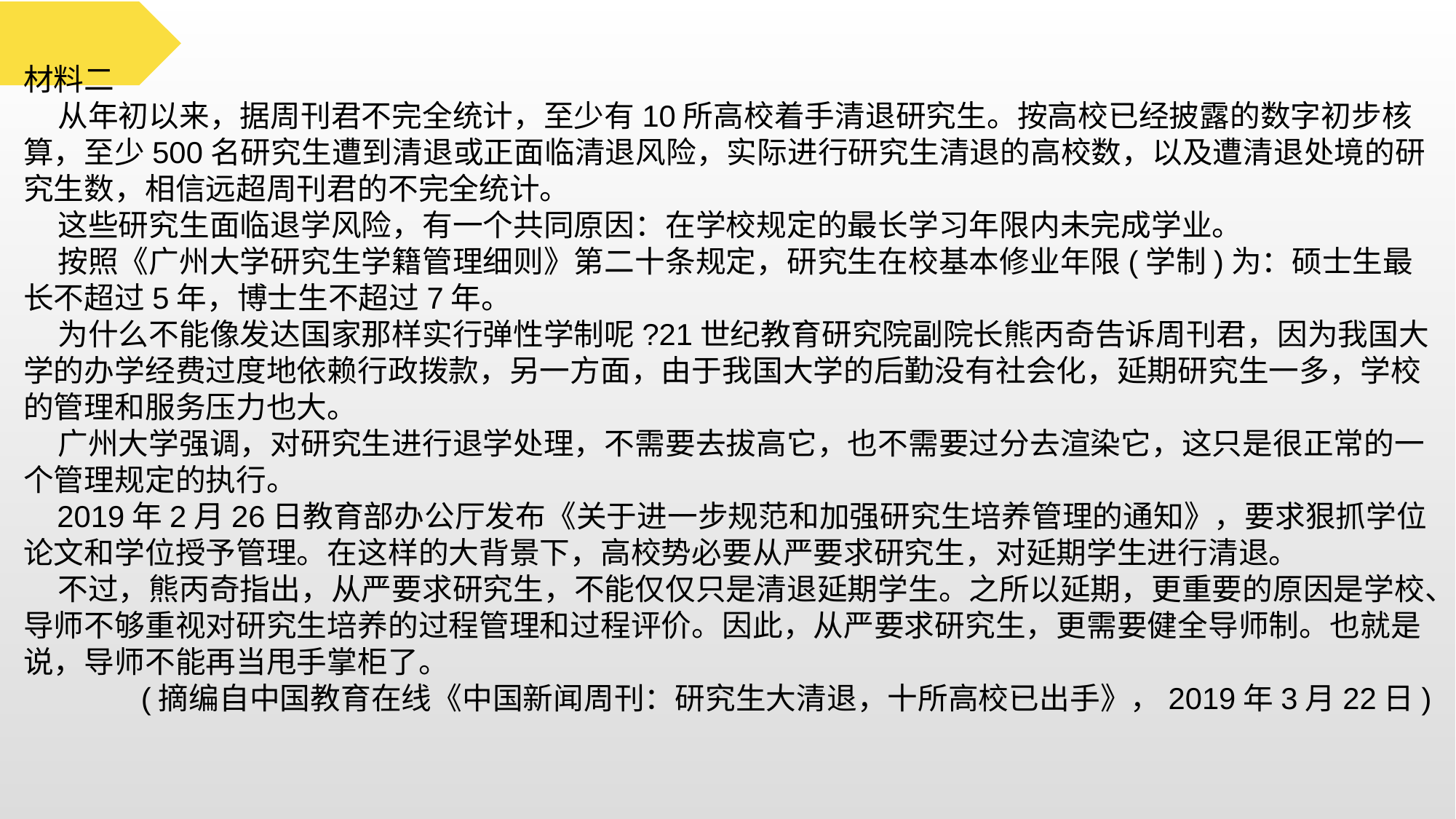

材料二
    从年初以来，据周刊君不完全统计，至少有10所高校着手清退研究生。按高校已经披露的数字初步核算，至少500名研究生遭到清退或正面临清退风险，实际进行研究生清退的高校数，以及遭清退处境的研究生数，相信远超周刊君的不完全统计。
    这些研究生面临退学风险，有一个共同原因：在学校规定的最长学习年限内未完成学业。
    按照《广州大学研究生学籍管理细则》第二十条规定，研究生在校基本修业年限(学制)为：硕士生最长不超过5年，博士生不超过7年。
    为什么不能像发达国家那样实行弹性学制呢?21世纪教育研究院副院长熊丙奇告诉周刊君，因为我国大学的办学经费过度地依赖行政拨款，另一方面，由于我国大学的后勤没有社会化，延期研究生一多，学校的管理和服务压力也大。
    广州大学强调，对研究生进行退学处理，不需要去拔高它，也不需要过分去渲染它，这只是很正常的一个管理规定的执行。
    2019年2月26日教育部办公厅发布《关于进一步规范和加强研究生培养管理的通知》，要求狠抓学位论文和学位授予管理。在这样的大背景下，高校势必要从严要求研究生，对延期学生进行清退。
    不过，熊丙奇指出，从严要求研究生，不能仅仅只是清退延期学生。之所以延期，更重要的原因是学校、导师不够重视对研究生培养的过程管理和过程评价。因此，从严要求研究生，更需要健全导师制。也就是说，导师不能再当甩手掌柜了。
(摘编自中国教育在线《中国新闻周刊：研究生大清退，十所高校已出手》，2019年3月22日)